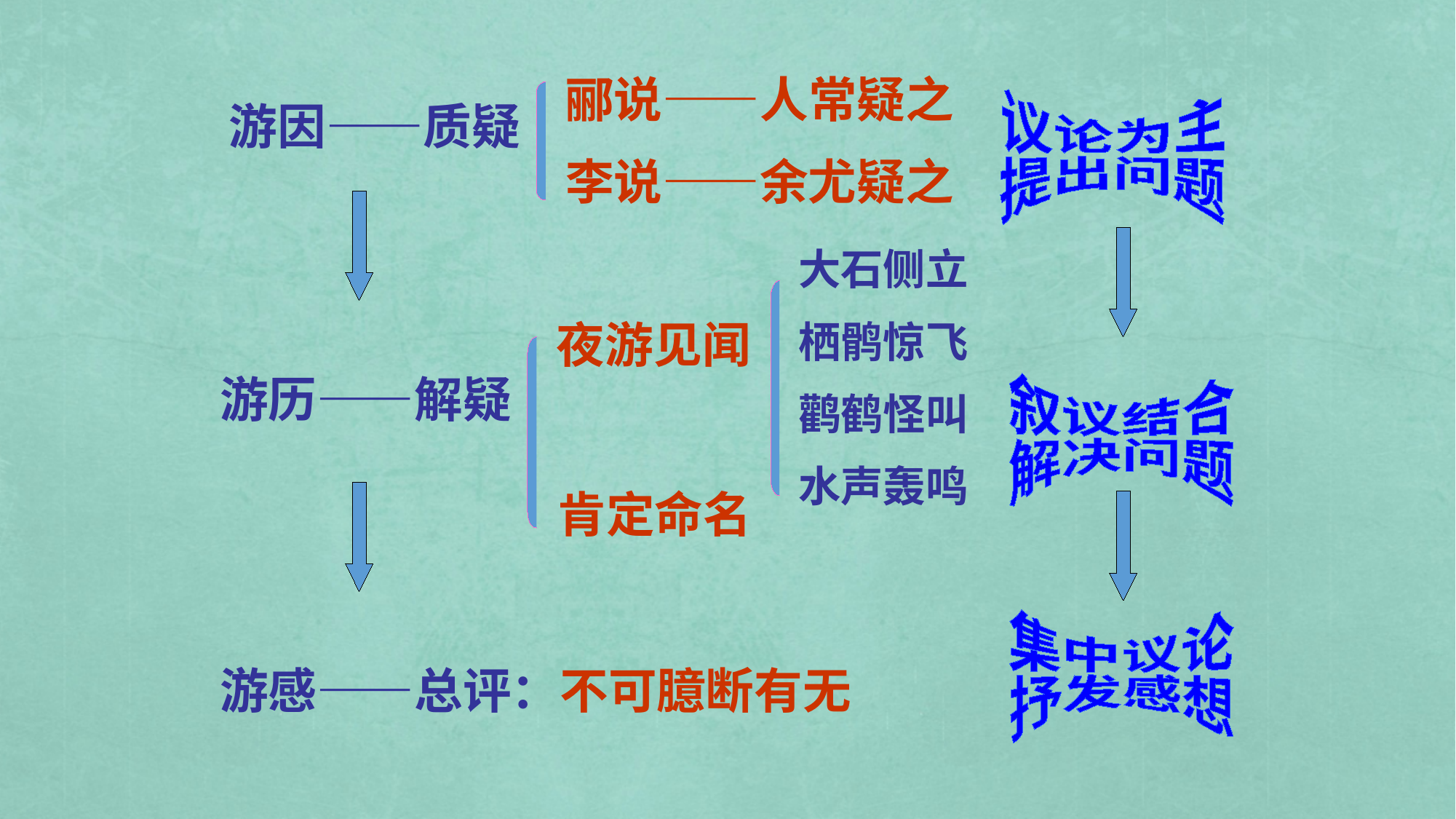

郦说——人常疑之
李说——余尤疑之

议论为主
提出问题
游因——质疑

大石侧立
栖鹘惊飞
鹳鹤怪叫
水声轰鸣

夜游见闻

游历——解疑
叙议结合
解决问题
肯定命名

集中议论
抒发感想
游感——总评：不可臆断有无